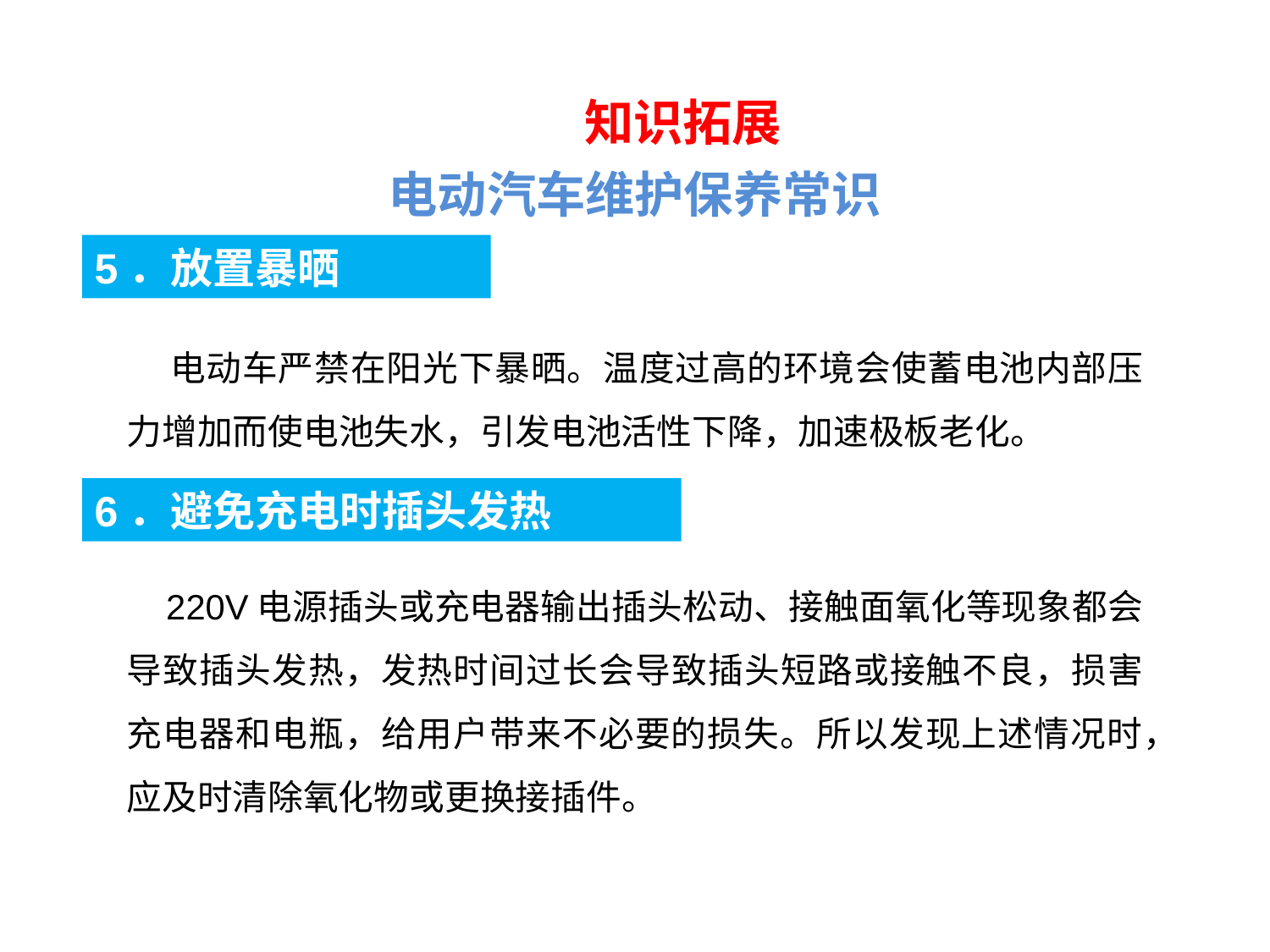

知识拓展
电动汽车维护保养常识
5．放置暴晒
    电动车严禁在阳光下暴晒。温度过高的环境会使蓄电池内部压力增加而使电池失水，引发电池活性下降，加速极板老化。
6．避免充电时插头发热
    220V电源插头或充电器输出插头松动、接触面氧化等现象都会导致插头发热，发热时间过长会导致插头短路或接触不良，损害充电器和电瓶，给用户带来不必要的损失。所以发现上述情况时，应及时清除氧化物或更换接插件。